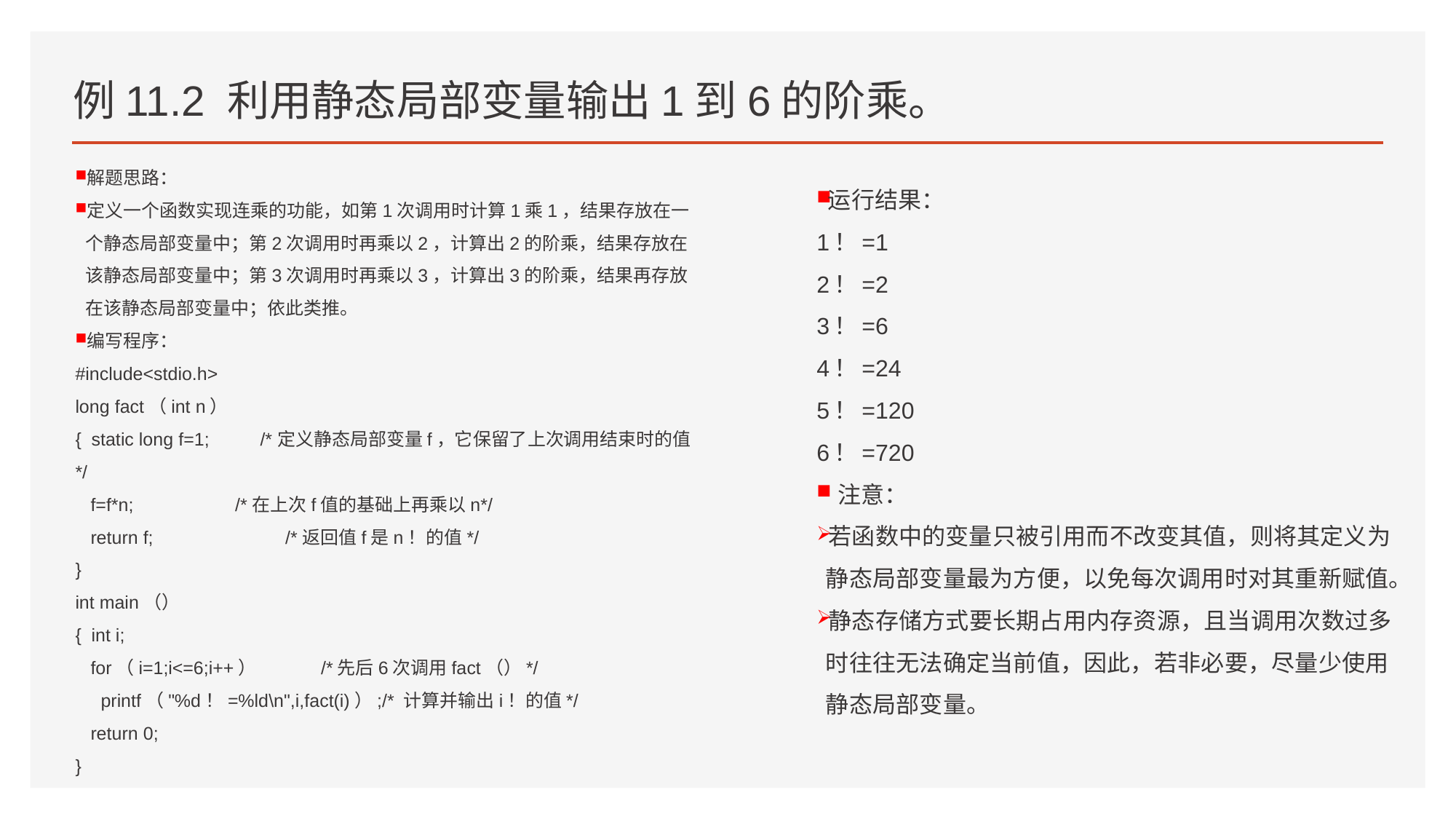

# 例11.2 利用静态局部变量输出1到6的阶乘。
解题思路：
定义一个函数实现连乘的功能，如第1次调用时计算1乘1，结果存放在一个静态局部变量中；第2次调用时再乘以2，计算出2的阶乘，结果存放在该静态局部变量中；第3次调用时再乘以3，计算出3的阶乘，结果再存放在该静态局部变量中；依此类推。
编写程序：
#include<stdio.h>
long fact（int n）
{  static long f=1;          /*定义静态局部变量f，它保留了上次调用结束时的值*/
   f=f*n;                    /*在上次f值的基础上再乘以n*/
   return f;                          /*返回值f是n！的值*/
}
int main（）
{  int i;
   for（i=1;i<=6;i++）               /*先后6次调用fact（）*/
     printf（"%d！=%ld\n",i,fact(i)）;/* 计算并输出i！的值*/
   return 0;
}
运行结果：
1！=1
2！=2
3！=6
4！=24
5！=120
6！=720
 注意：
若函数中的变量只被引用而不改变其值，则将其定义为静态局部变量最为方便，以免每次调用时对其重新赋值。
静态存储方式要长期占用内存资源，且当调用次数过多时往往无法确定当前值，因此，若非必要，尽量少使用静态局部变量。